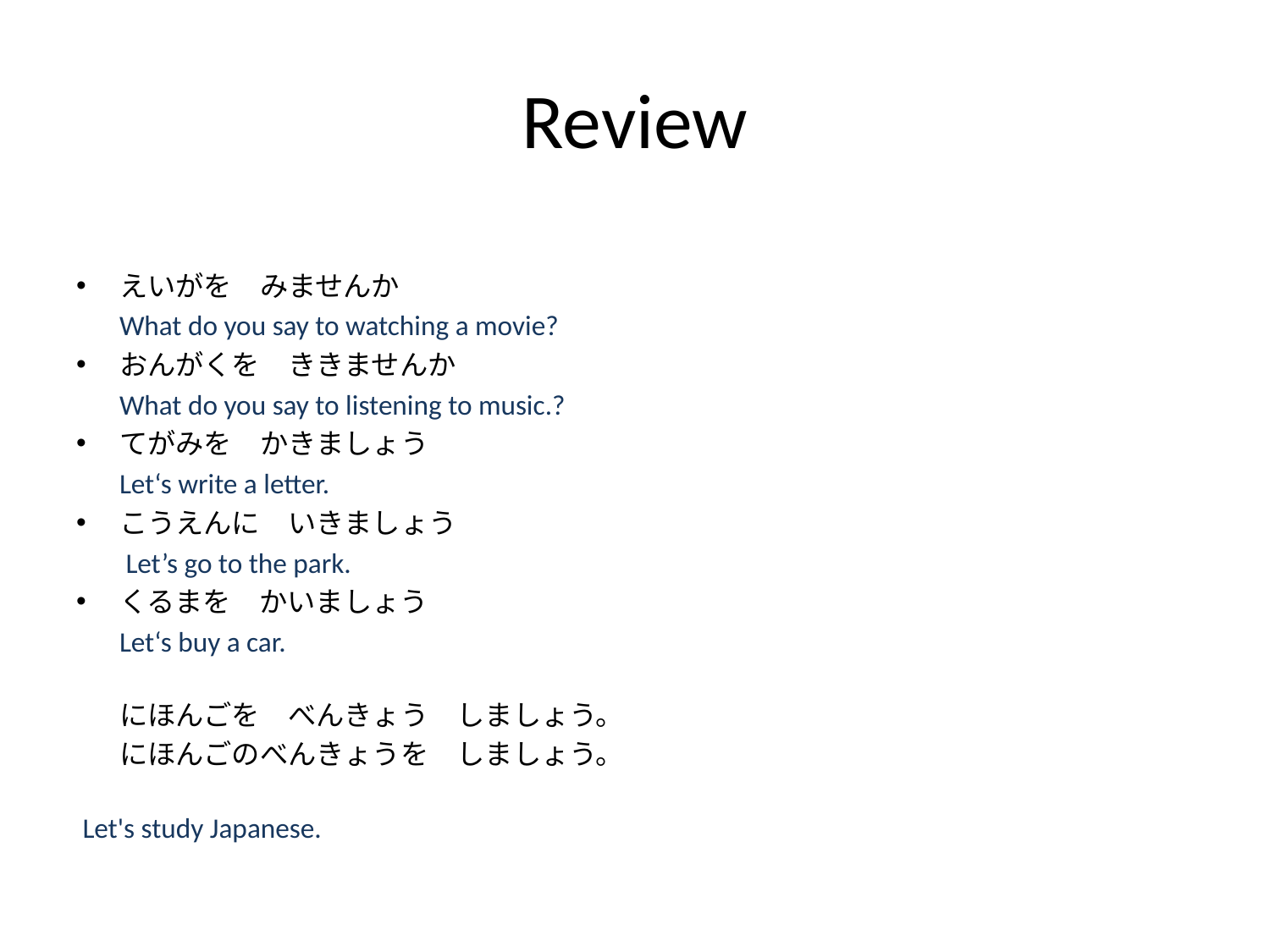

# Review

えいがを　みませんか
	What do you say to watching a movie?
おんがくを　ききませんか
	What do you say to listening to music.?
てがみを　かきましょう
	Let‘s write a letter.
こうえんに　いきましょう
	 Let’s go to the park.
くるまを　かいましょう
	Let‘s buy a car.
にほんごを　べんきょう　しましょう。
	にほんごのべんきょうを　しましょう。
 Let's study Japanese.